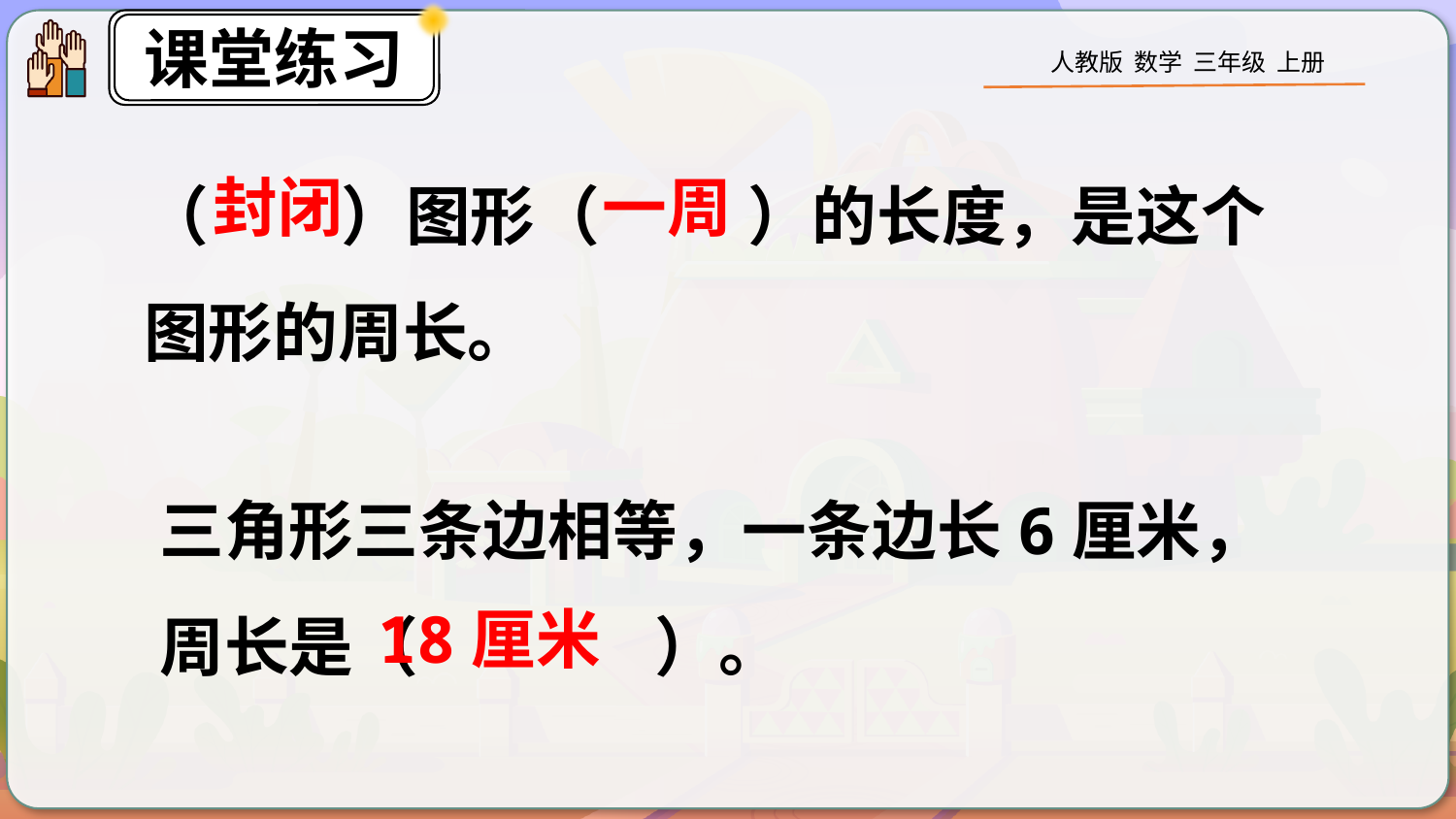

（         ）图形（          ）的长度，是这个图形的周长。
封闭
一周
三角形三条边相等，一条边长6厘米，周长是（                ）。
18厘米